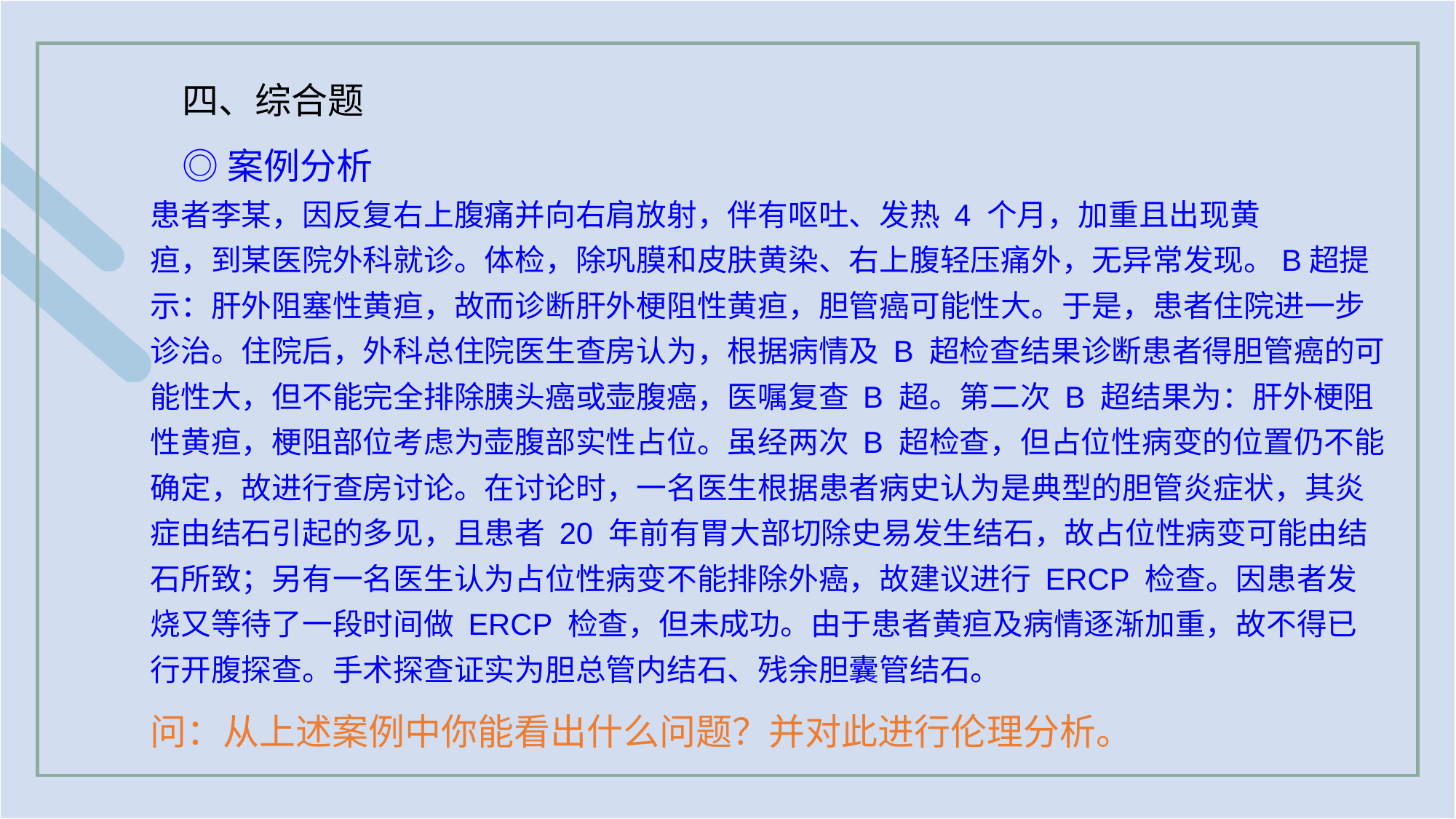

四、综合题
◎案例分析
患者李某，因反复右上腹痛并向右肩放射，伴有呕吐、发热 4 个月，加重且出现黄
疸，到某医院外科就诊。体检，除巩膜和皮肤黄染、右上腹轻压痛外，无异常发现。B超提示：肝外阻塞性黄疸，故而诊断肝外梗阻性黄疸，胆管癌可能性大。于是，患者住院进一步诊治。住院后，外科总住院医生查房认为，根据病情及 B 超检查结果诊断患者得胆管癌的可能性大，但不能完全排除胰头癌或壶腹癌，医嘱复查 B 超。第二次 B 超结果为：肝外梗阻性黄疸，梗阻部位考虑为壶腹部实性占位。虽经两次 B 超检查，但占位性病变的位置仍不能确定，故进行查房讨论。在讨论时，一名医生根据患者病史认为是典型的胆管炎症状，其炎症由结石引起的多见，且患者 20 年前有胃大部切除史易发生结石，故占位性病变可能由结石所致；另有一名医生认为占位性病变不能排除外癌，故建议进行 ERCP 检查。因患者发烧又等待了一段时间做 ERCP 检查，但未成功。由于患者黄疸及病情逐渐加重，故不得已行开腹探查。手术探查证实为胆总管内结石、残余胆囊管结石。
问：从上述案例中你能看出什么问题？并对此进行伦理分析。